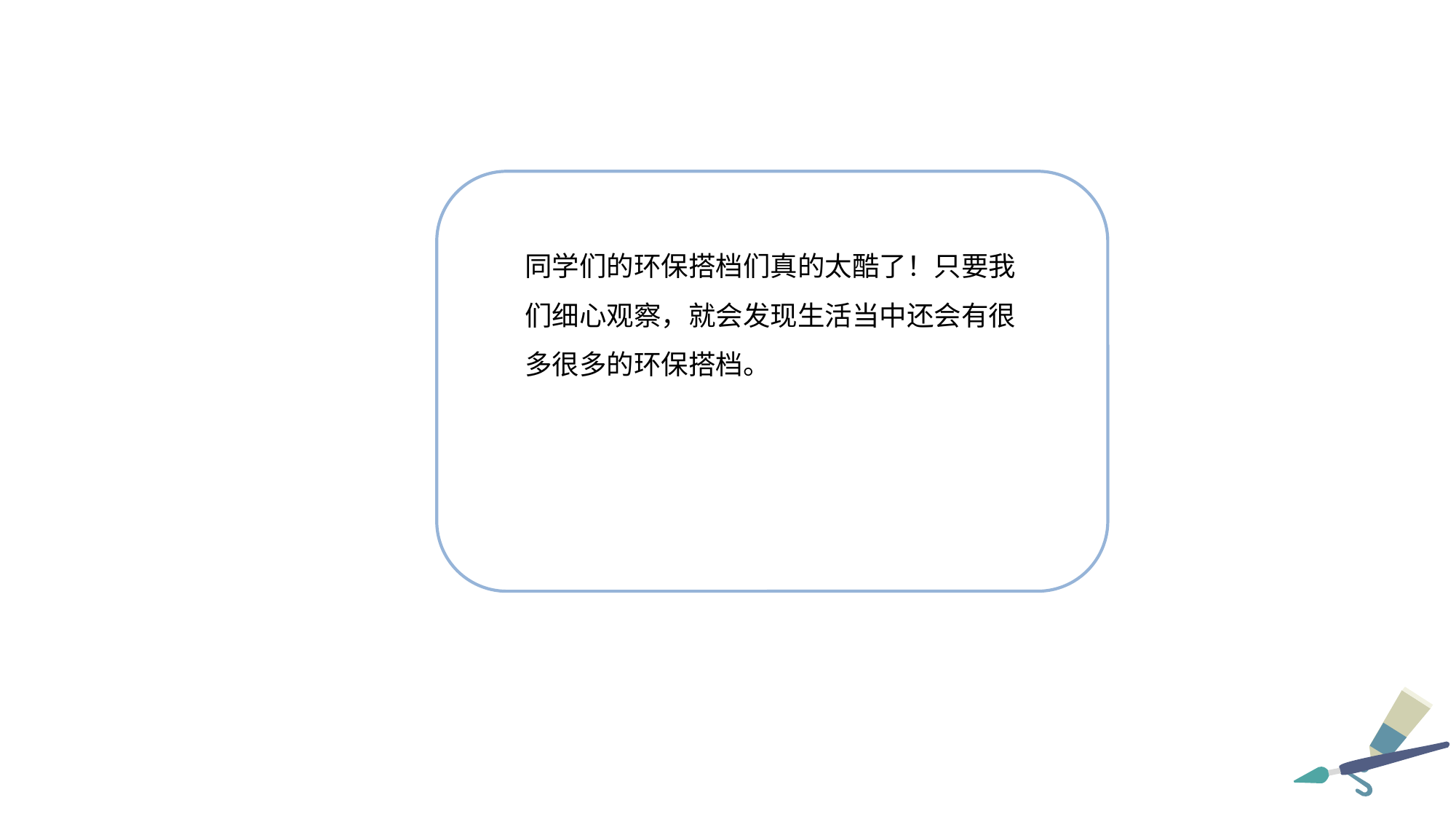

同学们的环保搭档们真的太酷了！只要我们细心观察，就会发现生活当中还会有很多很多的环保搭档。